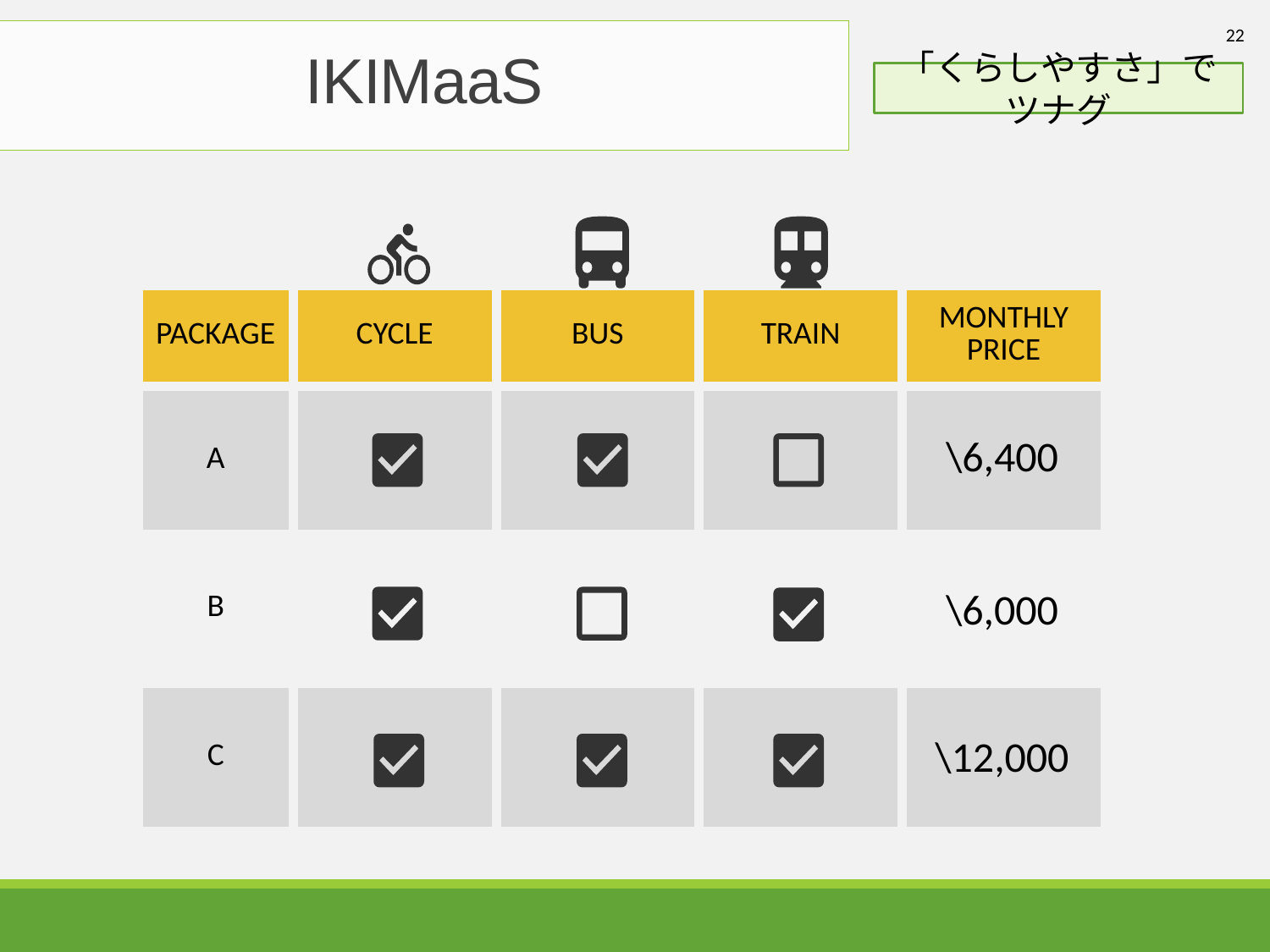

22
IKIMaaS
「くらしやすさ」でツナグ

| PACKAGE | CYCLE | BUS | TRAIN | MONTHLY PRICE |
| --- | --- | --- | --- | --- |
| A |  |  |  |  |
| B |  |  |  |  |
| C |  |  |  |  |
\6,400
\6,000
\12,000